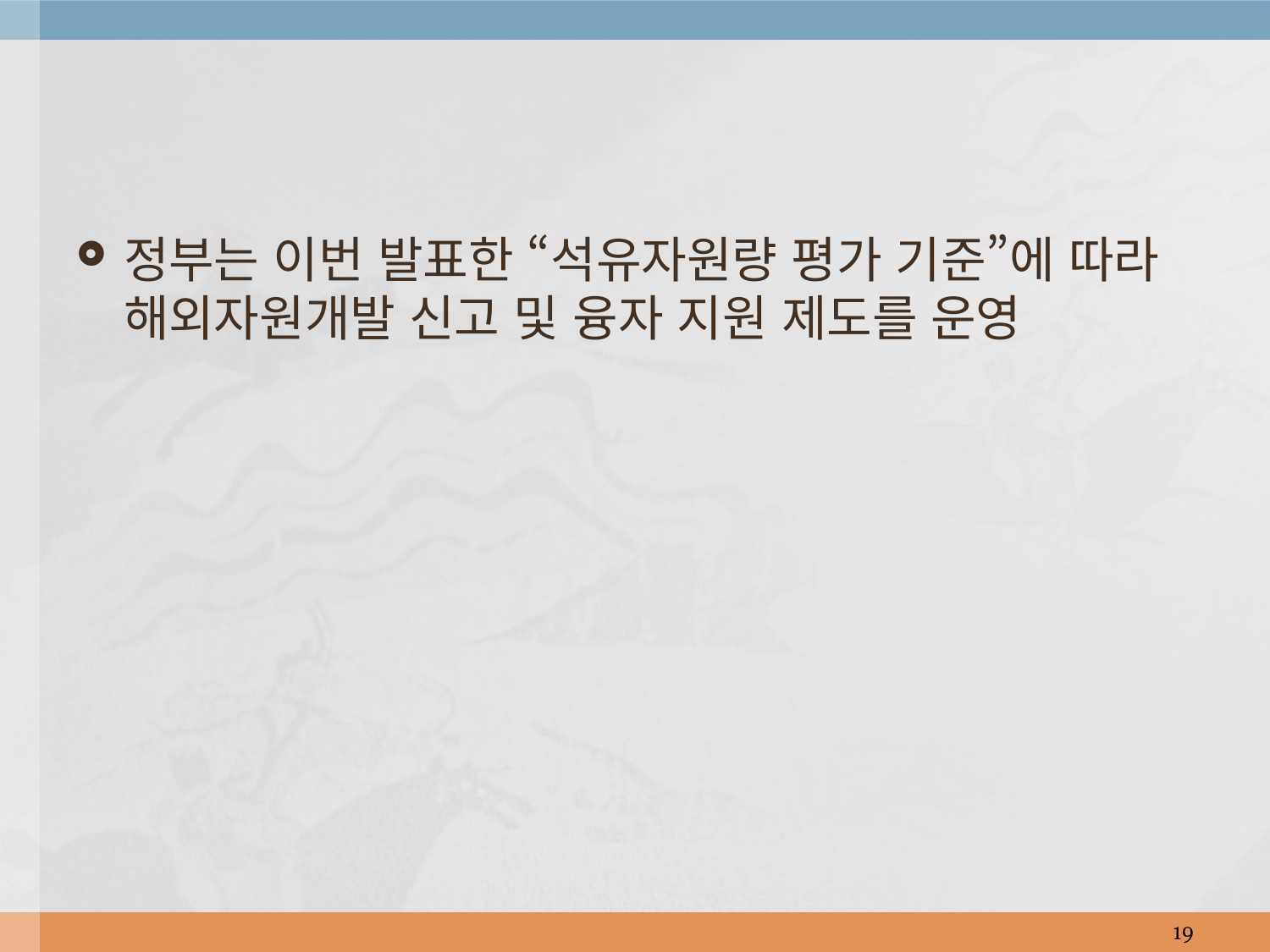

정부는 이번 발표한 “석유자원량 평가 기준”에 따라 해외자원개발 신고 및 융자 지원 제도를 운영
19